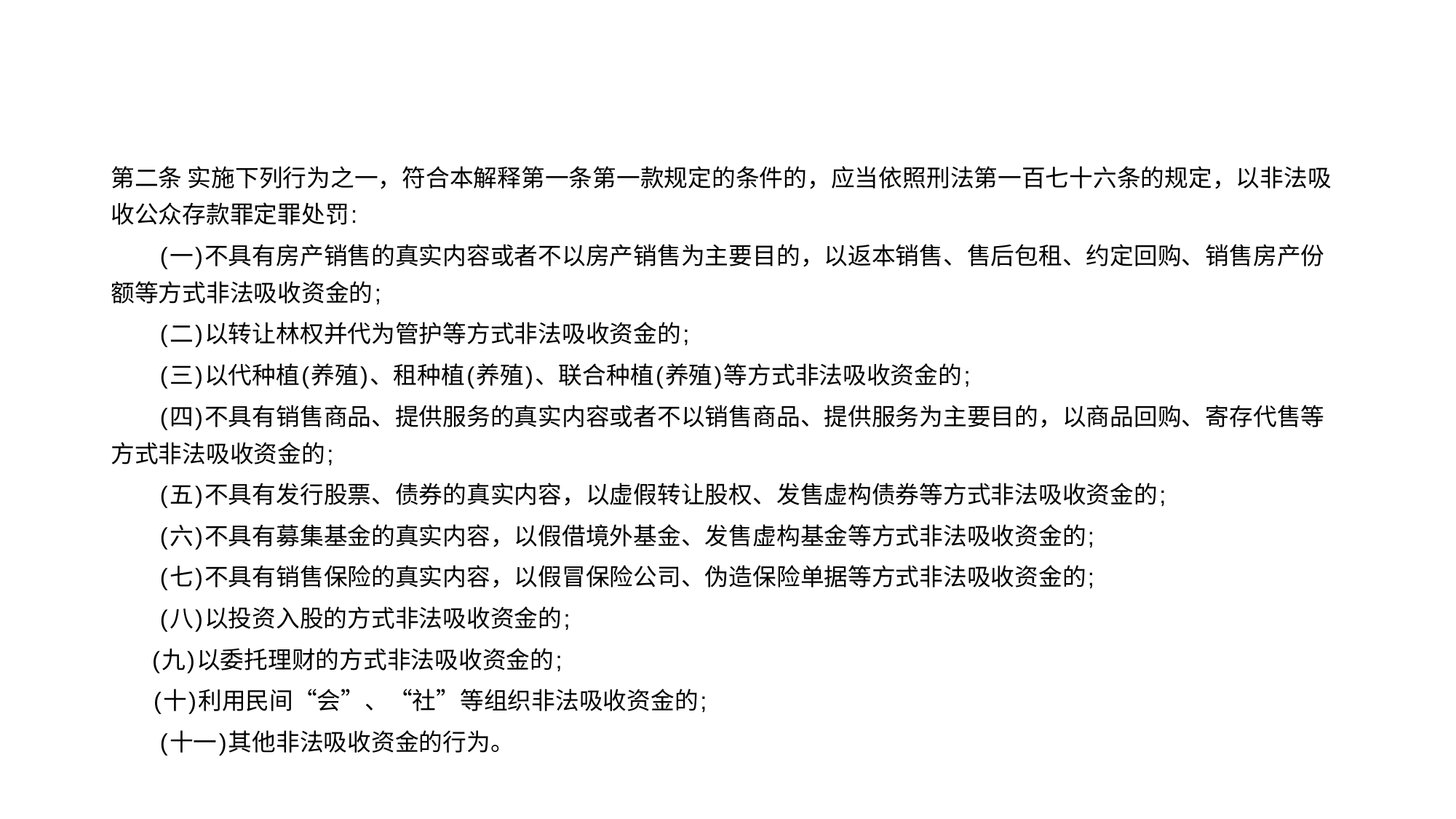

#
第二条 实施下列行为之一，符合本解释第一条第一款规定的条件的，应当依照刑法第一百七十六条的规定，以非法吸收公众存款罪定罪处罚:
　　(一)不具有房产销售的真实内容或者不以房产销售为主要目的，以返本销售、售后包租、约定回购、销售房产份额等方式非法吸收资金的;
　　(二)以转让林权并代为管护等方式非法吸收资金的;
　　(三)以代种植(养殖)、租种植(养殖)、联合种植(养殖)等方式非法吸收资金的;
　　(四)不具有销售商品、提供服务的真实内容或者不以销售商品、提供服务为主要目的，以商品回购、寄存代售等方式非法吸收资金的;
　　(五)不具有发行股票、债券的真实内容，以虚假转让股权、发售虚构债券等方式非法吸收资金的;
　　(六)不具有募集基金的真实内容，以假借境外基金、发售虚构基金等方式非法吸收资金的;
　　(七)不具有销售保险的真实内容，以假冒保险公司、伪造保险单据等方式非法吸收资金的;
　　(八)以投资入股的方式非法吸收资金的;
　   (九)以委托理财的方式非法吸收资金的;
  　 (十)利用民间“会”、“社”等组织非法吸收资金的;
　　(十一)其他非法吸收资金的行为。